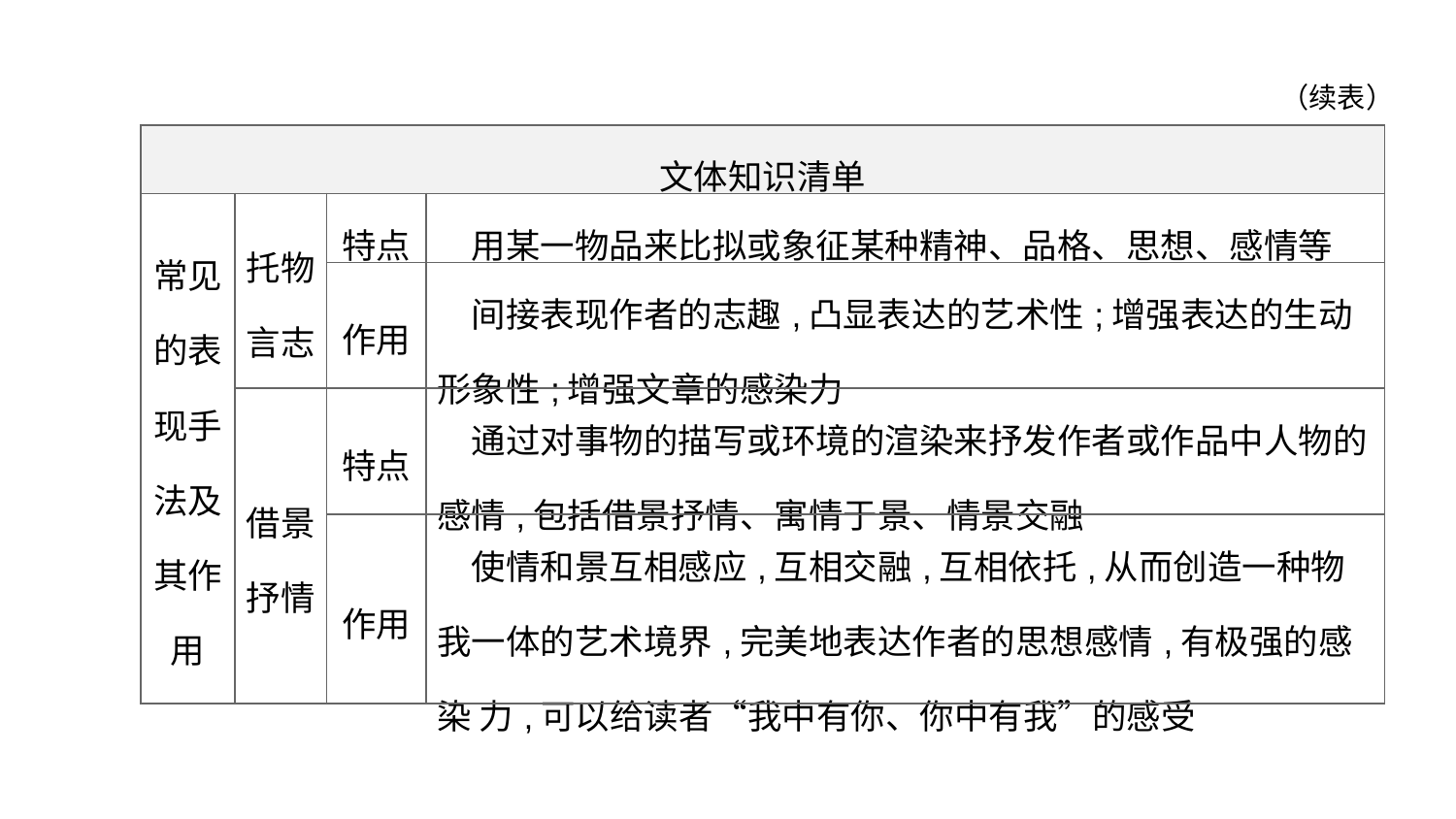

（续表）
| 文体知识清单 |  |  |  |
| --- | --- | --- | --- |
| 常见的表现手法及其作用 | 托物 言志 | 特点 | 用某一物品来比拟或象征某种精神、品格、思想、感情等 |
|  |  | 作用 | 间接表现作者的志趣,凸显表达的艺术性;增强表达的生动形象性;增强文章的感染力 |
|  | 借景 抒情 | 特点 | 通过对事物的描写或环境的渲染来抒发作者或作品中人物的感情,包括借景抒情、寓情于景、情景交融 |
|  |  | 作用 | 使情和景互相感应,互相交融,互相依托,从而创造一种物我一体的艺术境界,完美地表达作者的思想感情,有极强的感染 力,可以给读者“我中有你、你中有我”的感受 |